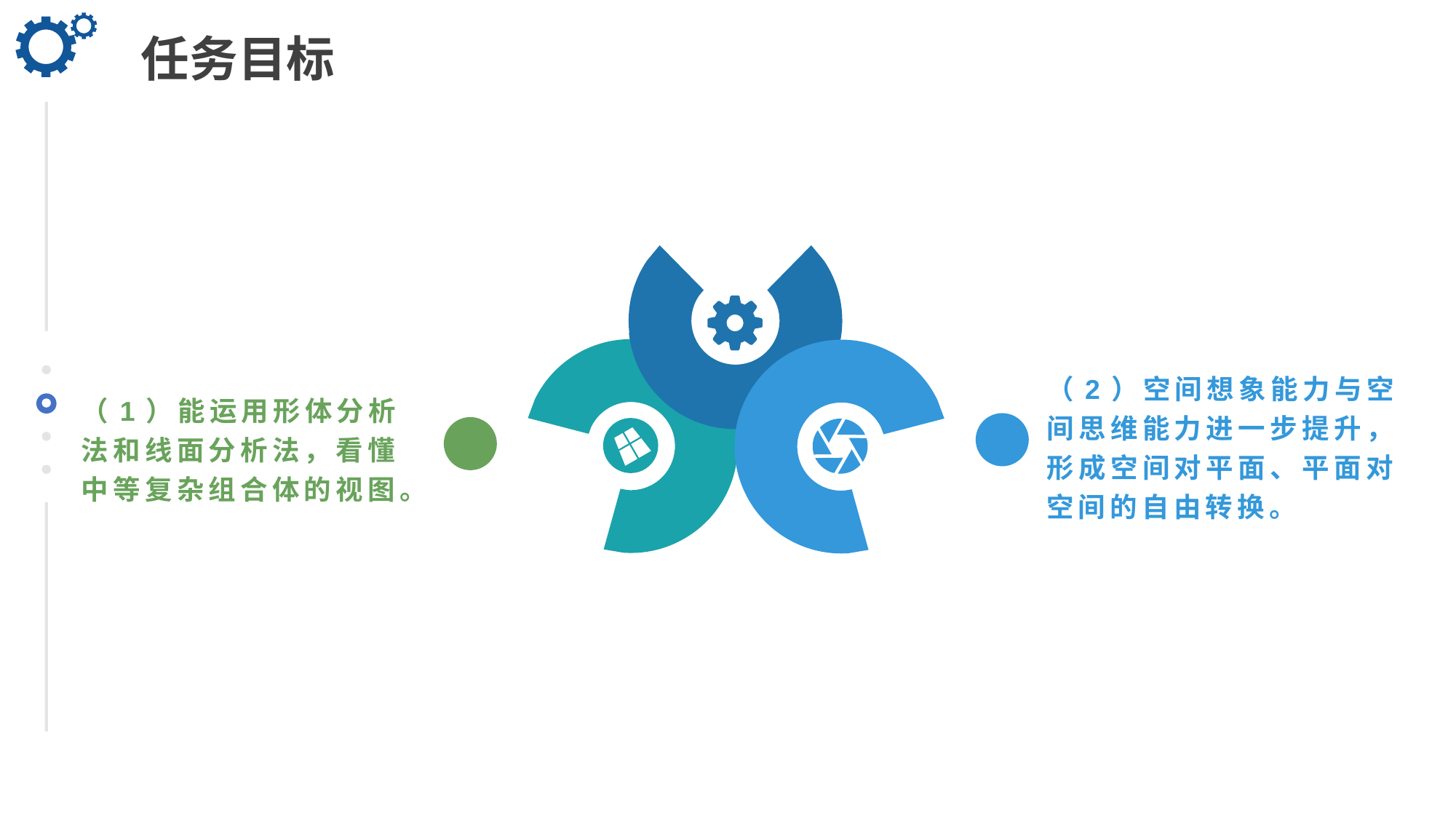

任务目标

（2）空间想象能力与空间思维能力进一步提升，形成空间对平面、平面对空间的自由转换。
（1）能运用形体分析法和线面分析法，看懂中等复杂组合体的视图。

20